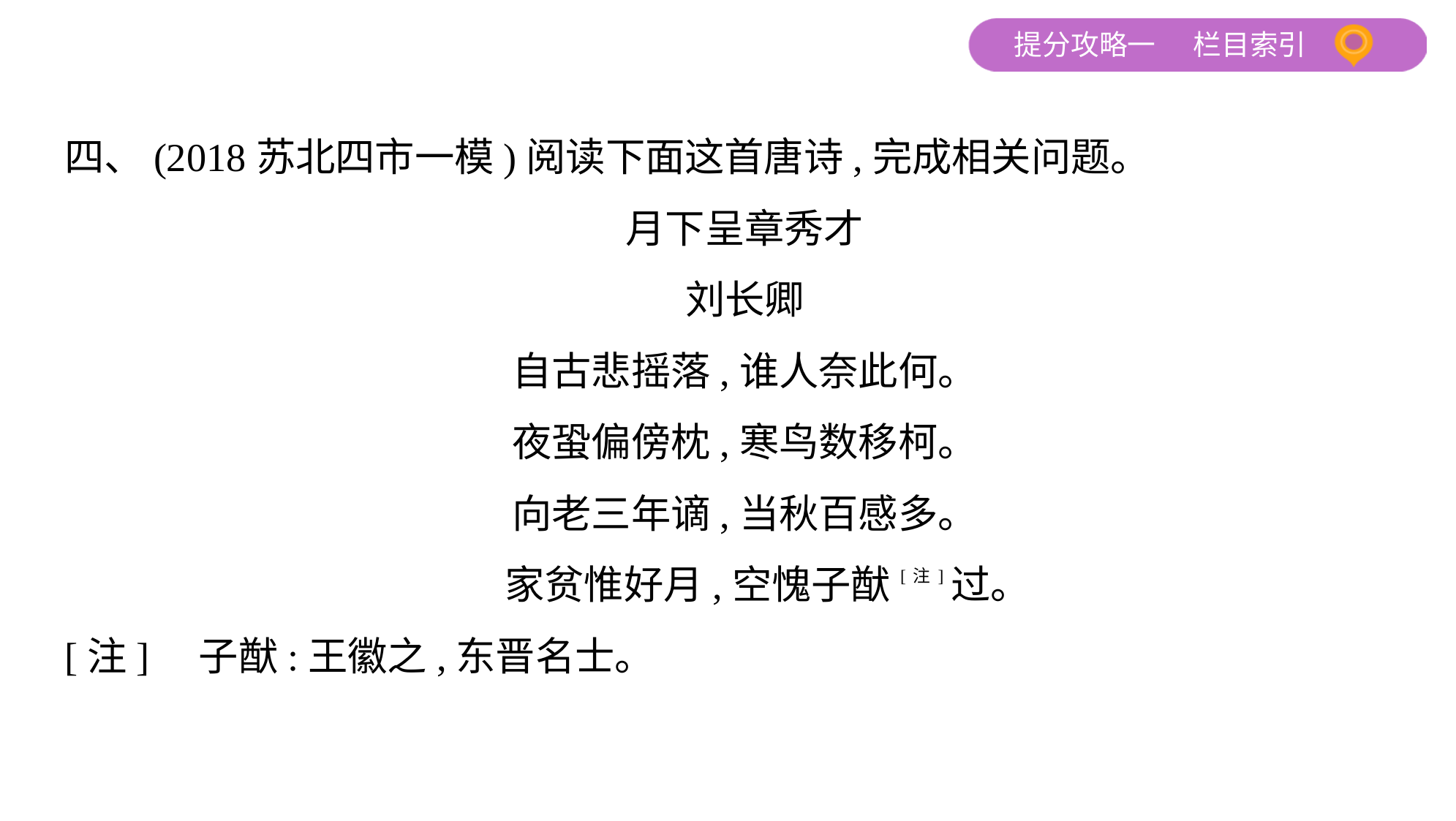

四、(2018苏北四市一模)阅读下面这首唐诗,完成相关问题。
月下呈章秀才
刘长卿
自古悲摇落,谁人奈此何。
夜蛩偏傍枕,寒鸟数移柯。
向老三年谪,当秋百感多。
    家贫惟好月,空愧子猷[注]过。
[注]　子猷:王徽之,东晋名士。